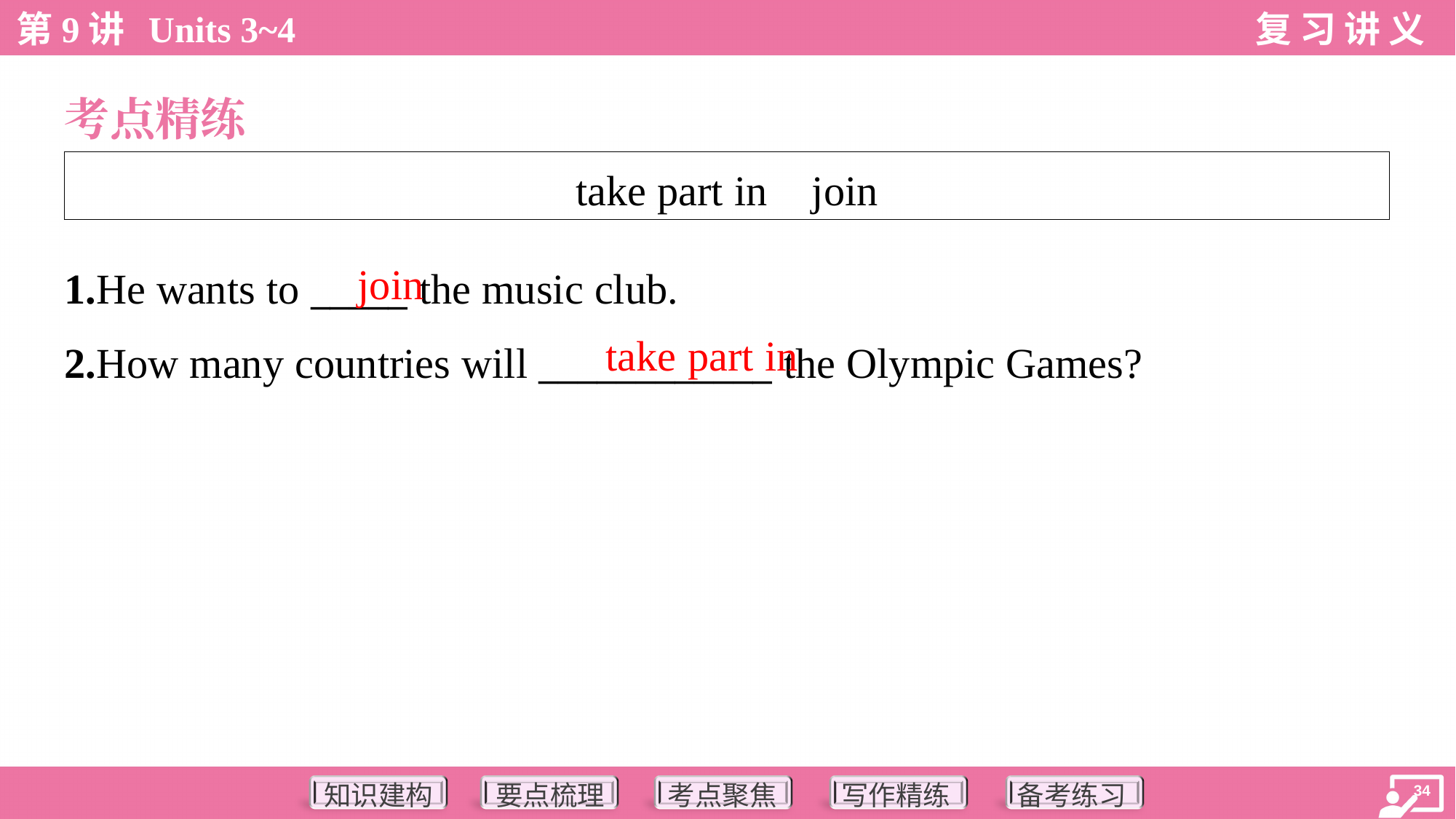

考点精练
| take part in join |
| --- |
join
1.He wants to _____ the music club.
2.How many countries will ____________ the Olympic Games?
take part in